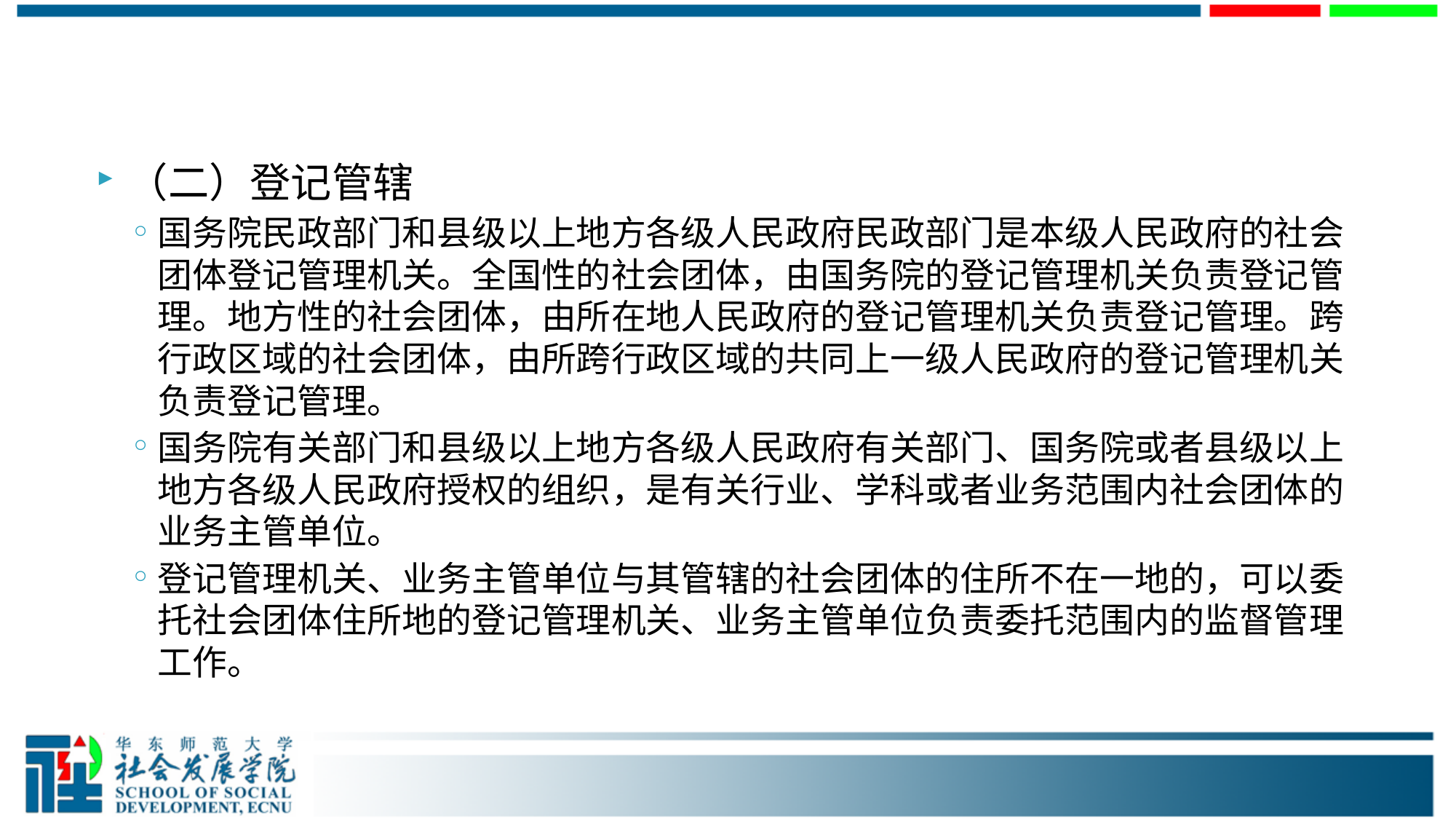

#
（二）登记管辖
国务院民政部门和县级以上地方各级人民政府民政部门是本级人民政府的社会团体登记管理机关。全国性的社会团体，由国务院的登记管理机关负责登记管理。地方性的社会团体，由所在地人民政府的登记管理机关负责登记管理。跨行政区域的社会团体，由所跨行政区域的共同上一级人民政府的登记管理机关负责登记管理。
国务院有关部门和县级以上地方各级人民政府有关部门、国务院或者县级以上地方各级人民政府授权的组织，是有关行业、学科或者业务范围内社会团体的业务主管单位。
登记管理机关、业务主管单位与其管辖的社会团体的住所不在一地的，可以委托社会团体住所地的登记管理机关、业务主管单位负责委托范围内的监督管理工作。